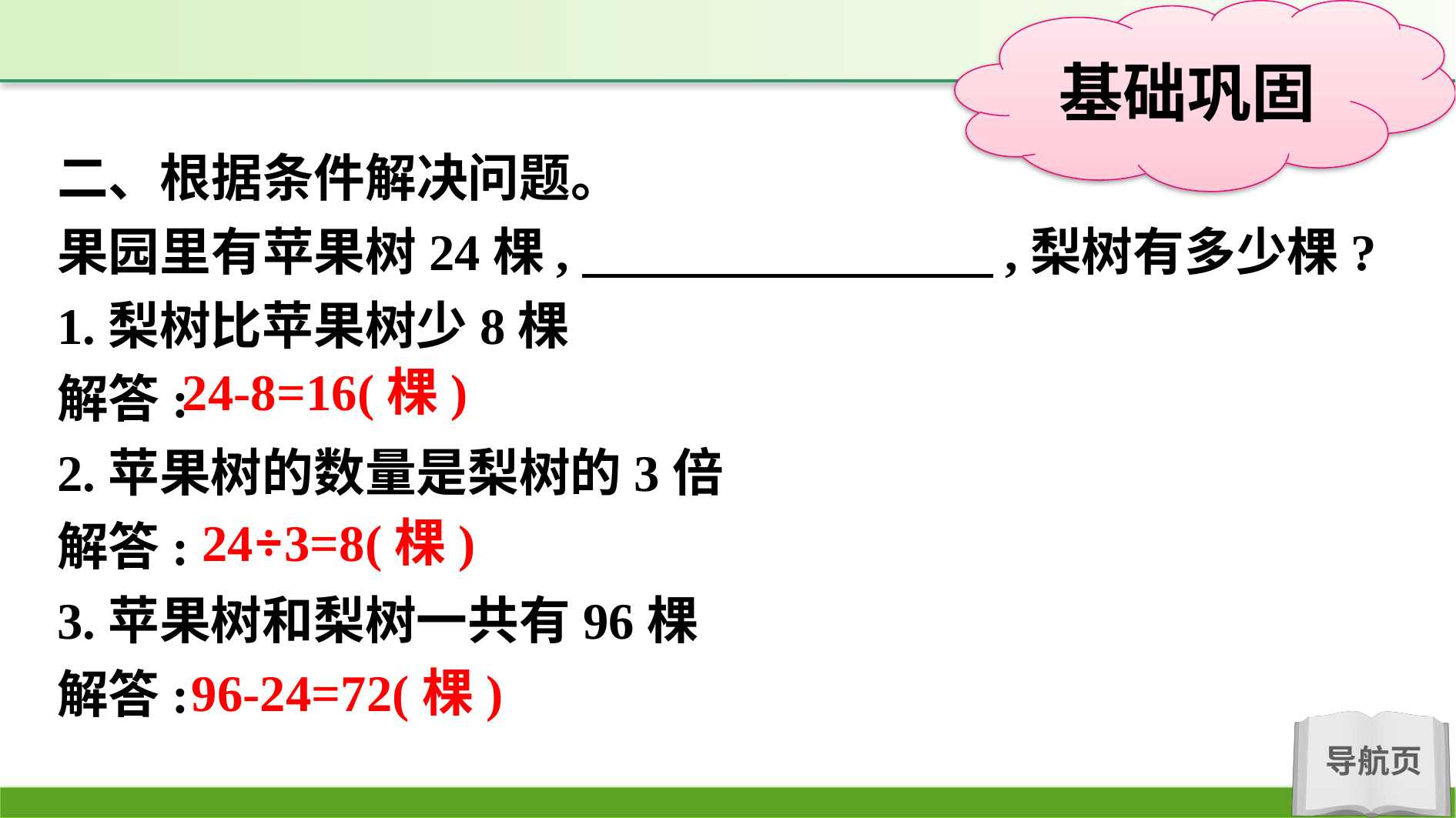

二、根据条件解决问题。
果园里有苹果树24棵,　　　　　　　　,梨树有多少棵?
1.梨树比苹果树少8棵
解答:
2.苹果树的数量是梨树的3倍
解答:
3.苹果树和梨树一共有96棵
解答:
24-8=16(棵)
24÷3=8(棵)
96-24=72(棵)